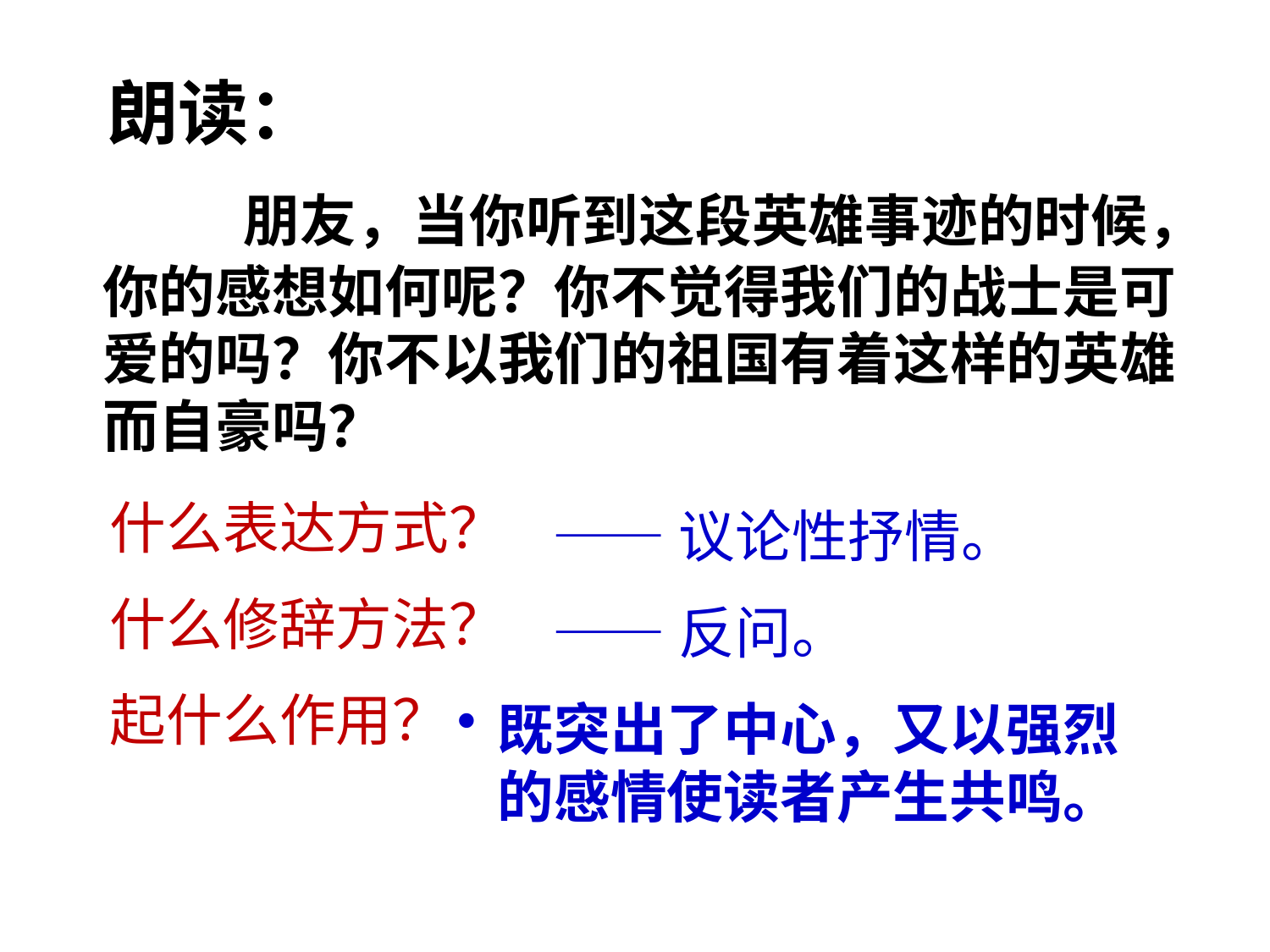

朗读：
　　朋友，当你听到这段英雄事迹的时候，你的感想如何呢？你不觉得我们的战士是可爱的吗？你不以我们的祖国有着这样的英雄而自豪吗？
什么表达方式？
什么修辞方法？
起什么作用？
——议论性抒情。
——反问。
既突出了中心，又以强烈的感情使读者产生共鸣。